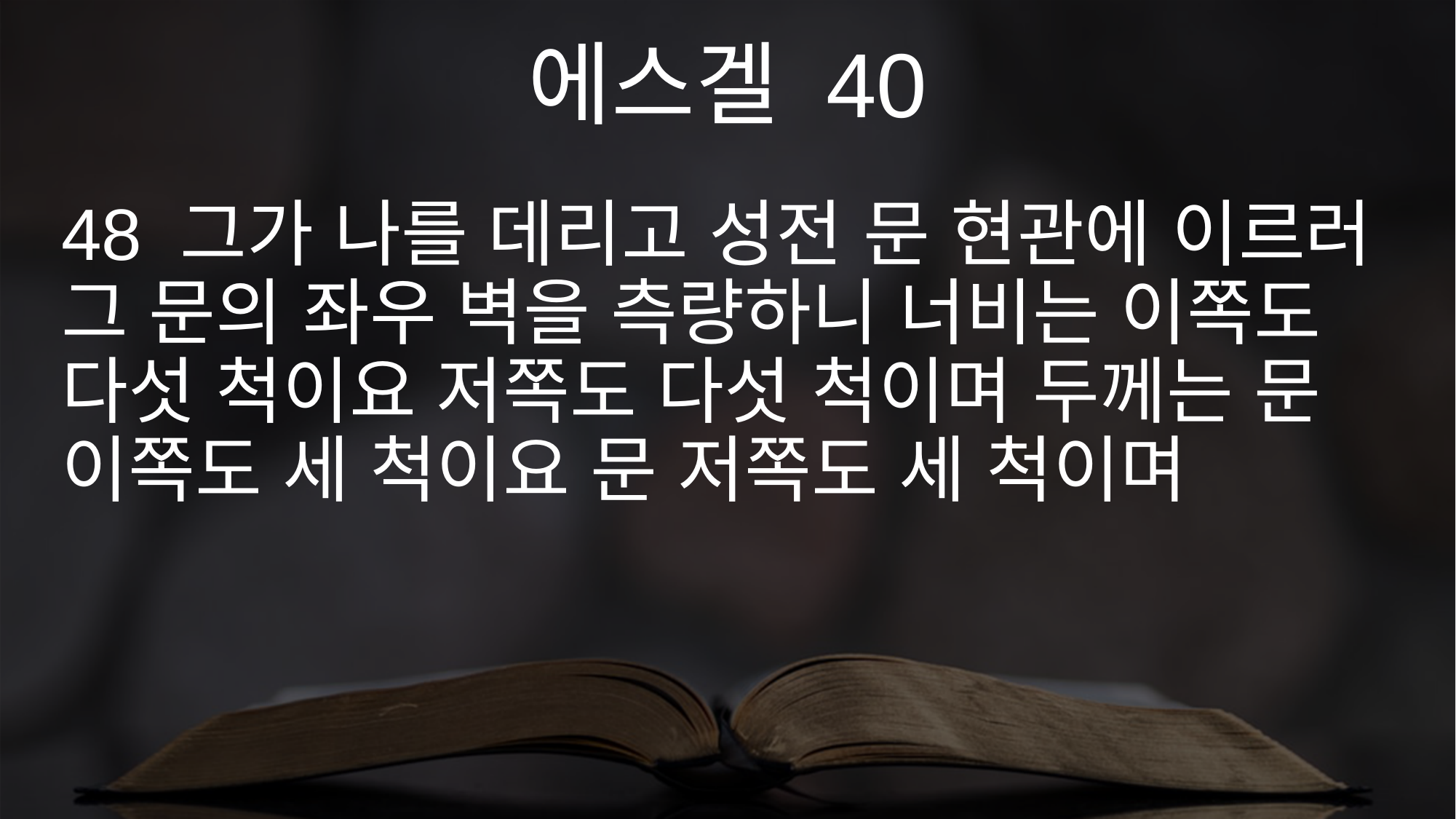

에스겔 40
48 그가 나를 데리고 성전 문 현관에 이르러 그 문의 좌우 벽을 측량하니 너비는 이쪽도 다섯 척이요 저쪽도 다섯 척이며 두께는 문 이쪽도 세 척이요 문 저쪽도 세 척이며